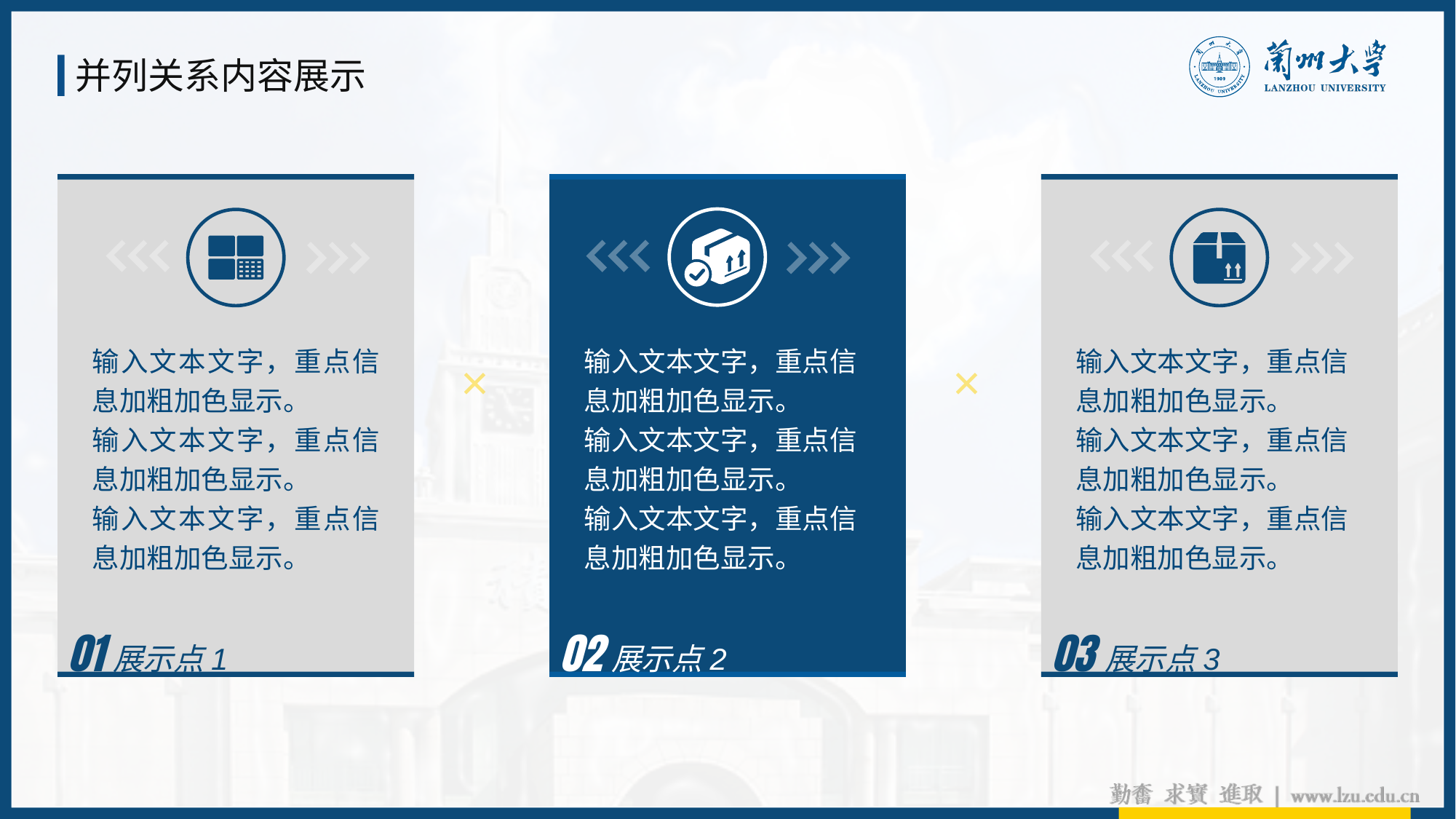

并列关系内容展示

输入文本文字，重点信息加粗加色显示。
输入文本文字，重点信息加粗加色显示。
输入文本文字，重点信息加粗加色显示。
输入文本文字，重点信息加粗加色显示。
输入文本文字，重点信息加粗加色显示。
输入文本文字，重点信息加粗加色显示。

输入文本文字，重点信息加粗加色显示。
输入文本文字，重点信息加粗加色显示。
输入文本文字，重点信息加粗加色显示。

×
×
01
展示点1
02
展示点2
03
展示点3